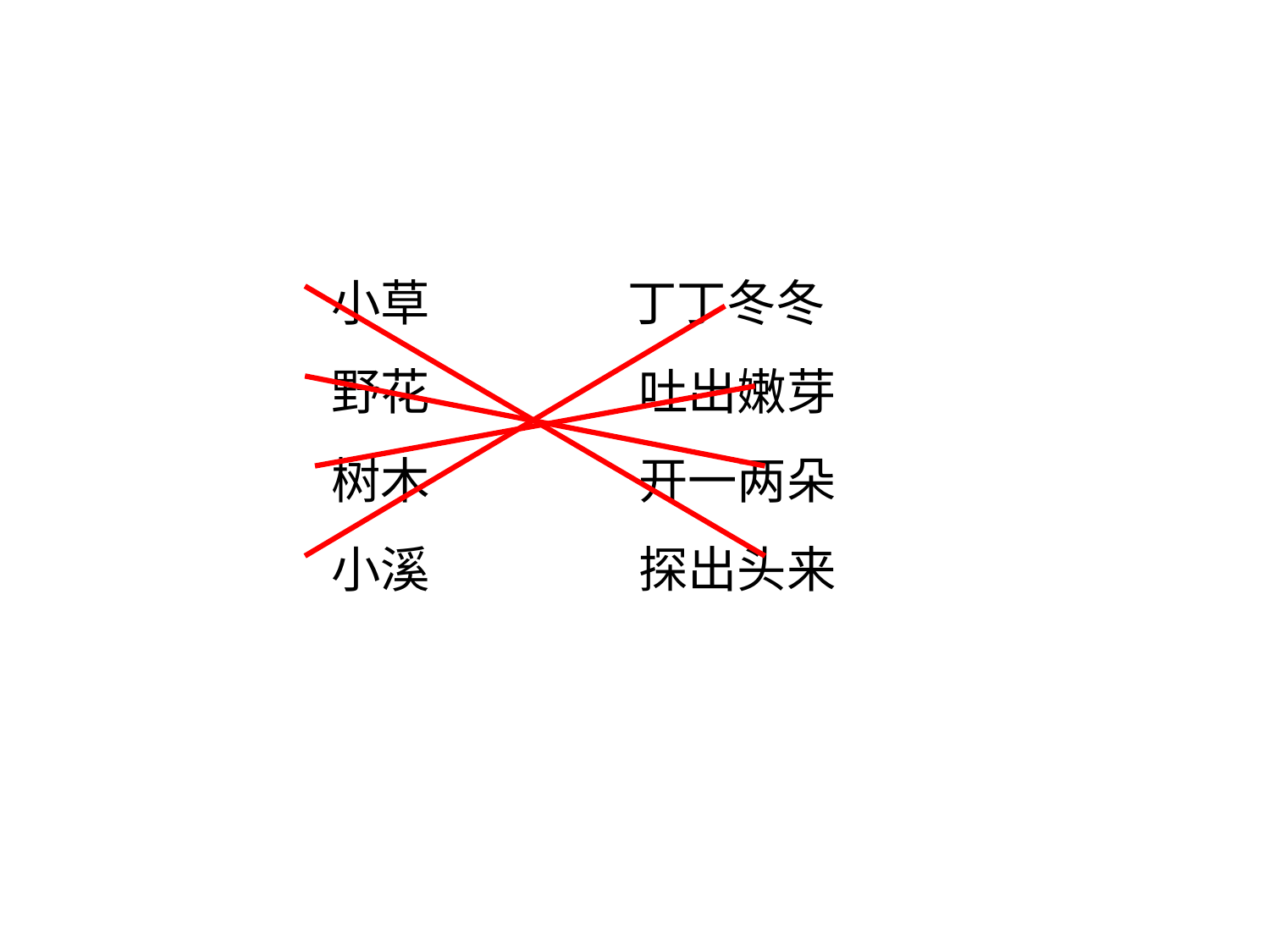

小草                  丁丁冬冬
野花                   吐出嫩芽
树木                   开一两朵
小溪                   探出头来